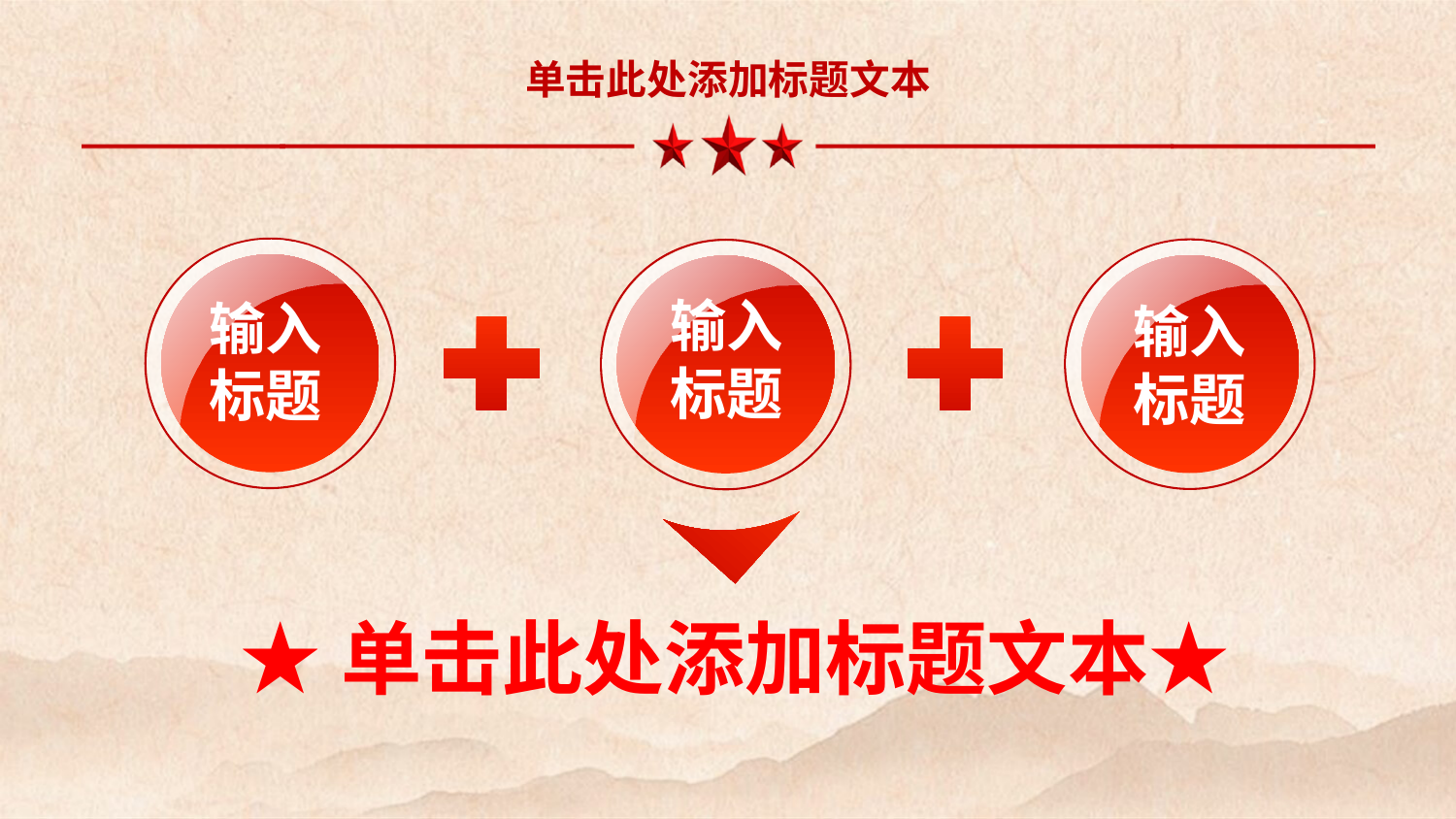

单击此处添加标题文本

输入
标题

输入
标题

输入
标题

★单击此处添加标题文本★